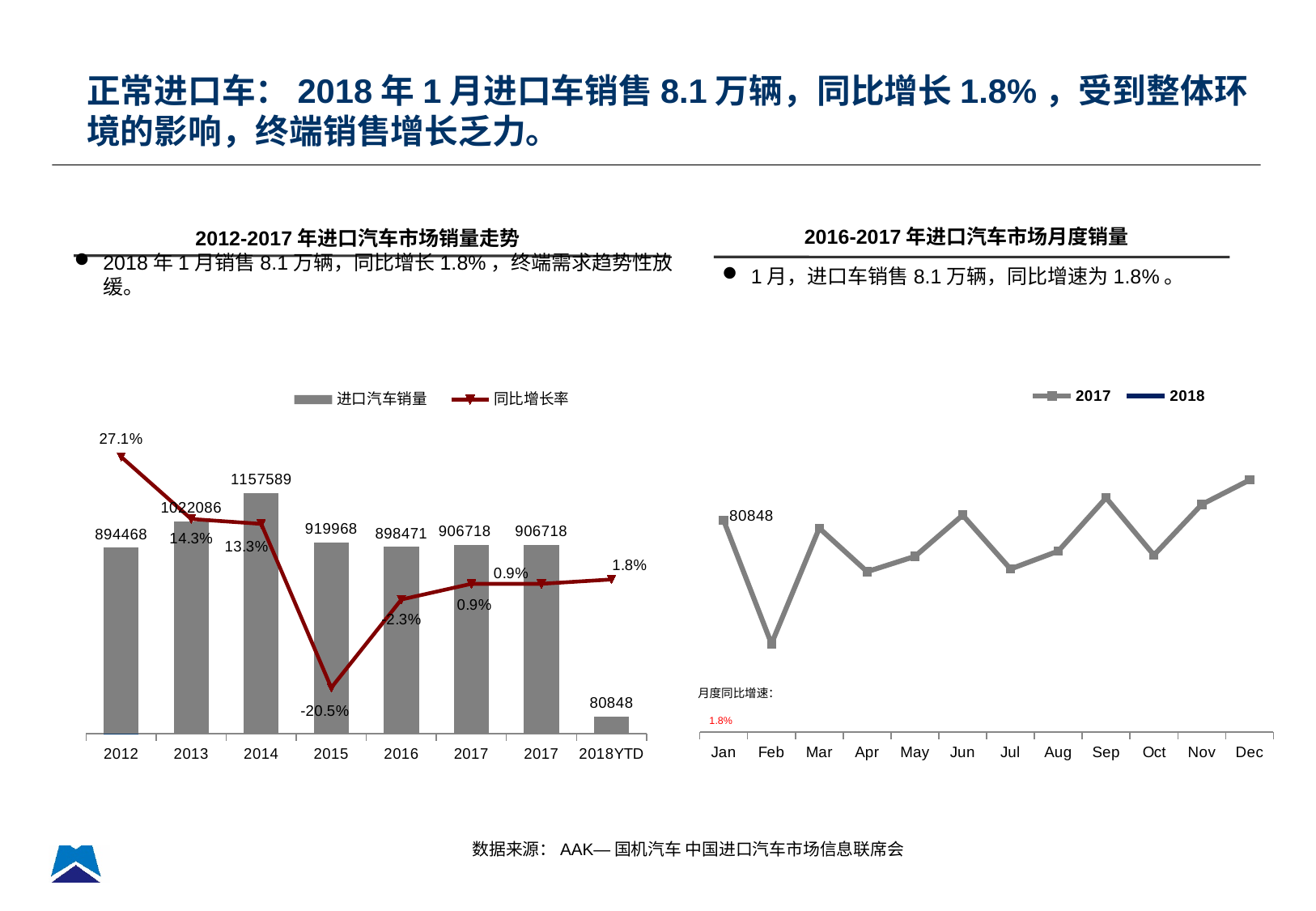

正常进口车：2018年1月进口车销售8.1万辆，同比增长1.8%，受到整体环境的影响，终端销售增长乏力。
2012-2017年进口汽车市场销量走势
2016-2017年进口汽车市场月度销量

2018年1月销售8.1万辆，同比增长1.8%，终端需求趋势性放缓。

1月，进口车销售8.1万辆，同比增速为1.8%。

### Chart

| Category | 2017 | 2018 |
|---|---|---|
| Jan | 79405.0 | 80848.0 |
| Feb | 56418.0 | None |
| Mar | 77966.0 | None |
| Apr | 69854.0 | None |
| May | 72703.0 | None |
| Jun | 80396.0 | None |
| Jul | 70367.0 | None |
| Aug | 73691.0 | None |
| Sep | 83631.0 | None |
| Oct | 72946.0 | None |
| Nov | 82382.0 | None |
| Dec | 86941.0 | None |

[unsupported chart]

月度同比增速：

    1.8%
数据来源：AAK—国机汽车 中国进口汽车市场信息联席会